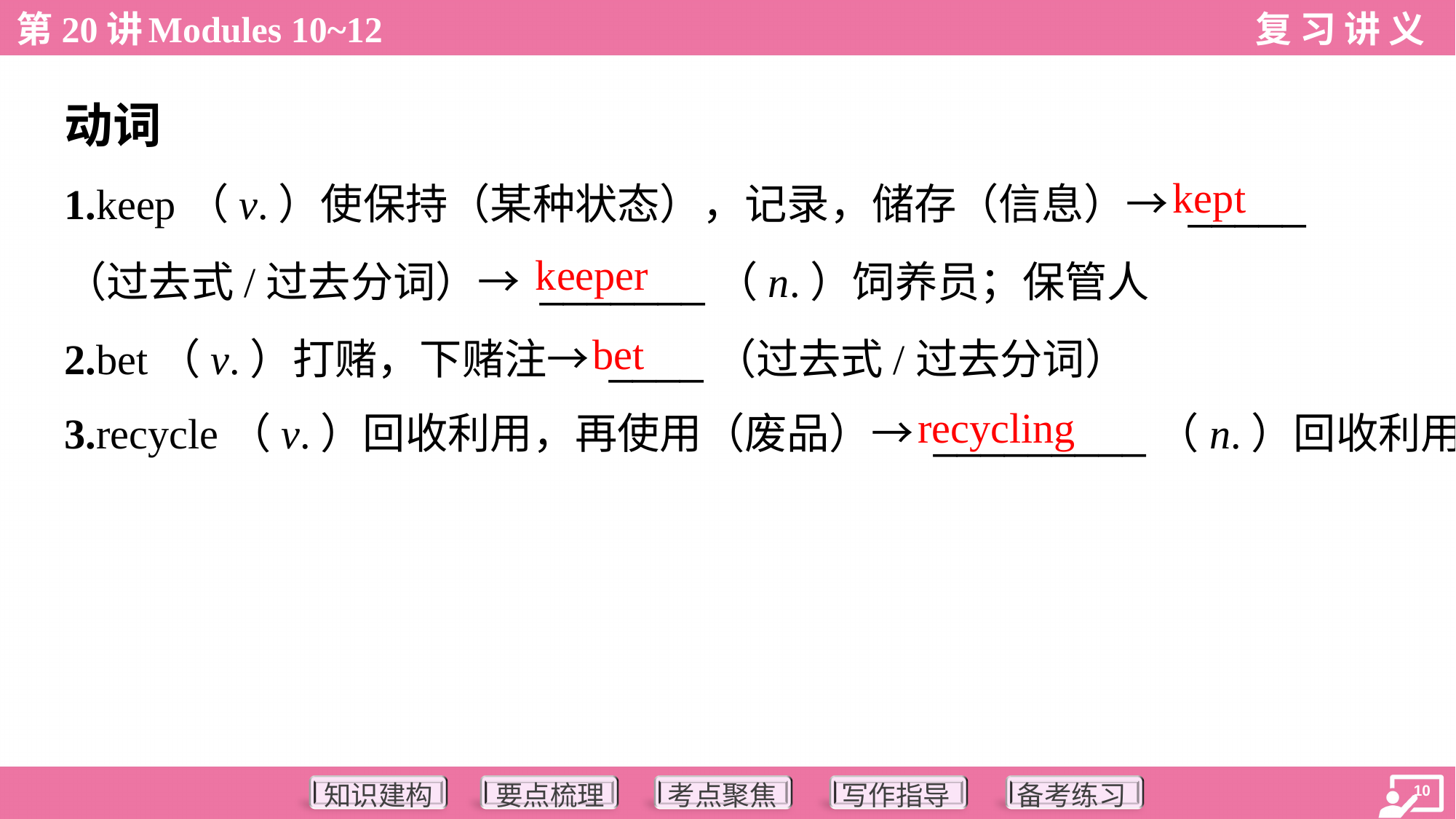

动词
kept
1.keep（v.）使保持（某种状态），记录，储存（信息）→ _____
（过去式/过去分词）→ _______（n.）饲养员；保管人
2.bet（v.）打赌，下赌注→ ____（过去式/过去分词）
3.recycle（v.）回收利用，再使用（废品）→ _________（n.）回收利用
keeper
bet
recycling